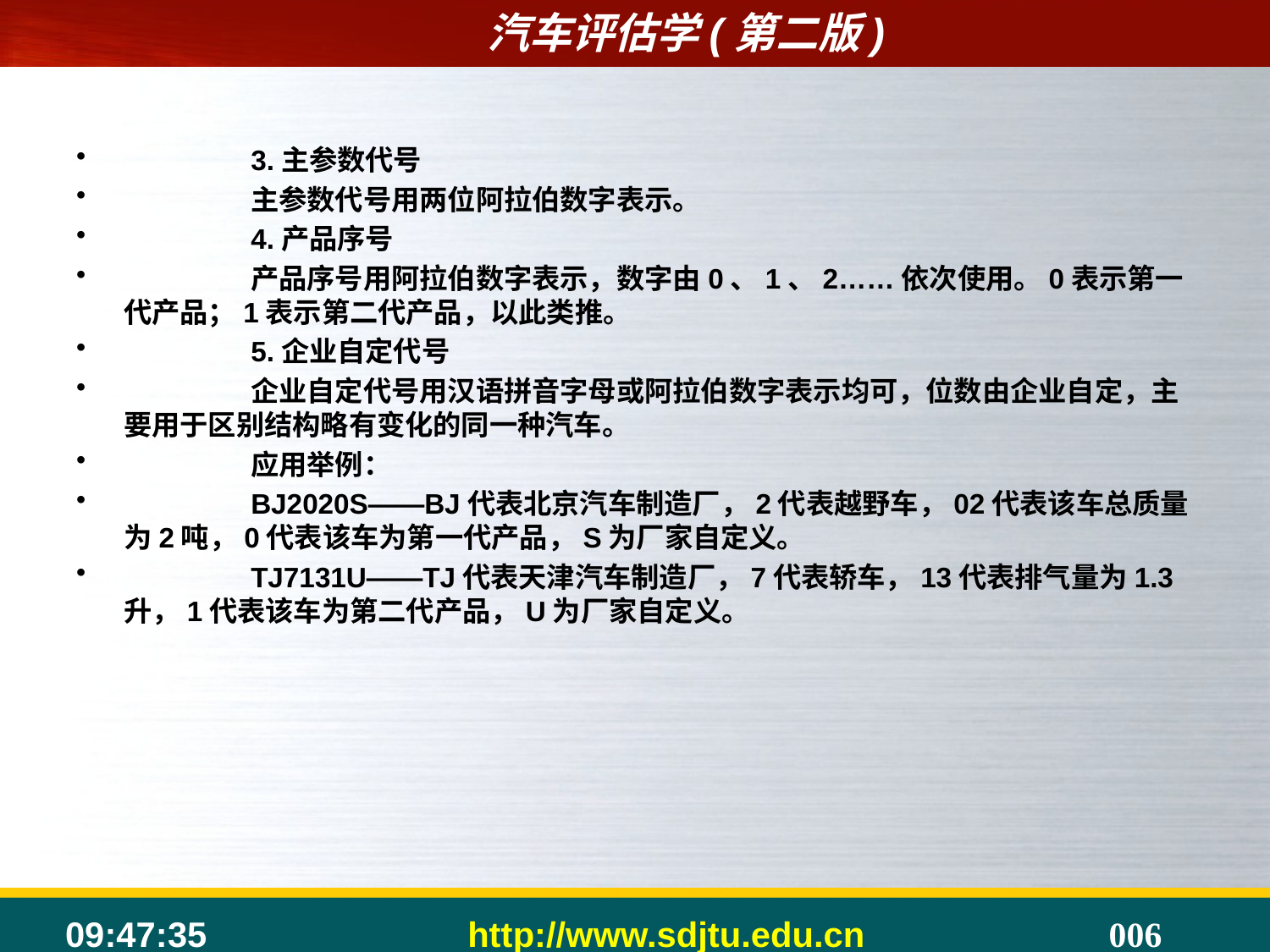

3.主参数代号
	主参数代号用两位阿拉伯数字表示。
	4.产品序号
	产品序号用阿拉伯数字表示，数字由0、1、2……依次使用。0表示第一代产品；1表示第二代产品，以此类推。
	5.企业自定代号
	企业自定代号用汉语拼音字母或阿拉伯数字表示均可，位数由企业自定，主要用于区别结构略有变化的同一种汽车。
	应用举例：
	BJ2020S——BJ代表北京汽车制造厂，2代表越野车，02代表该车总质量为2吨，0代表该车为第一代产品，S为厂家自定义。
	TJ7131U——TJ代表天津汽车制造厂，7代表轿车，13代表排气量为1.3升，1代表该车为第二代产品，U为厂家自定义。